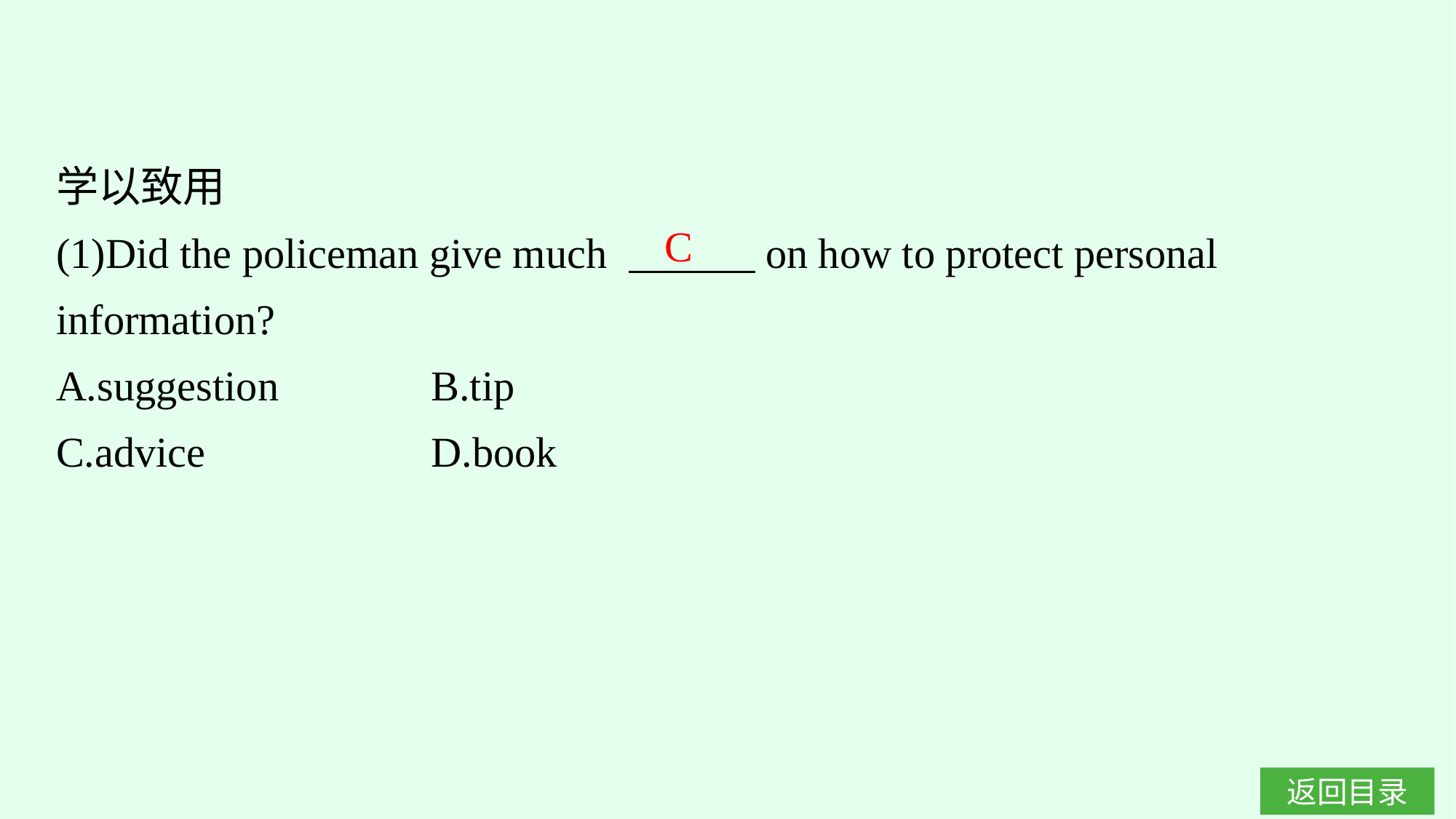

学以致用
(1)Did the policeman give much 　　　on how to protect personal information?
A.suggestion　　　	B.tip
C.advice		D.book
C